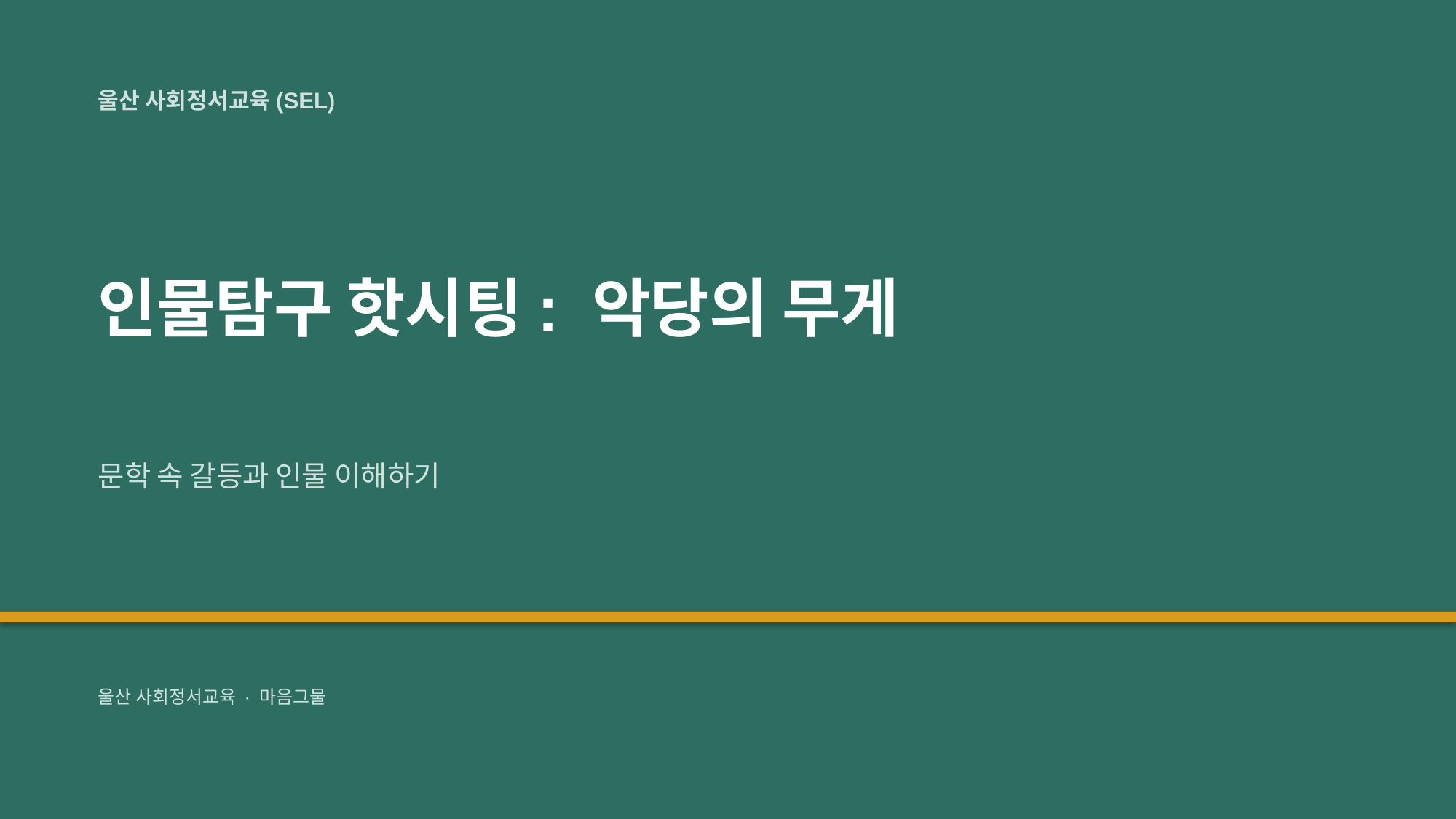

울산 사회정서교육(SEL)
인물탐구 핫시팅: 악당의 무게
문학 속 갈등과 인물 이해하기

울산 사회정서교육 · 마음그물